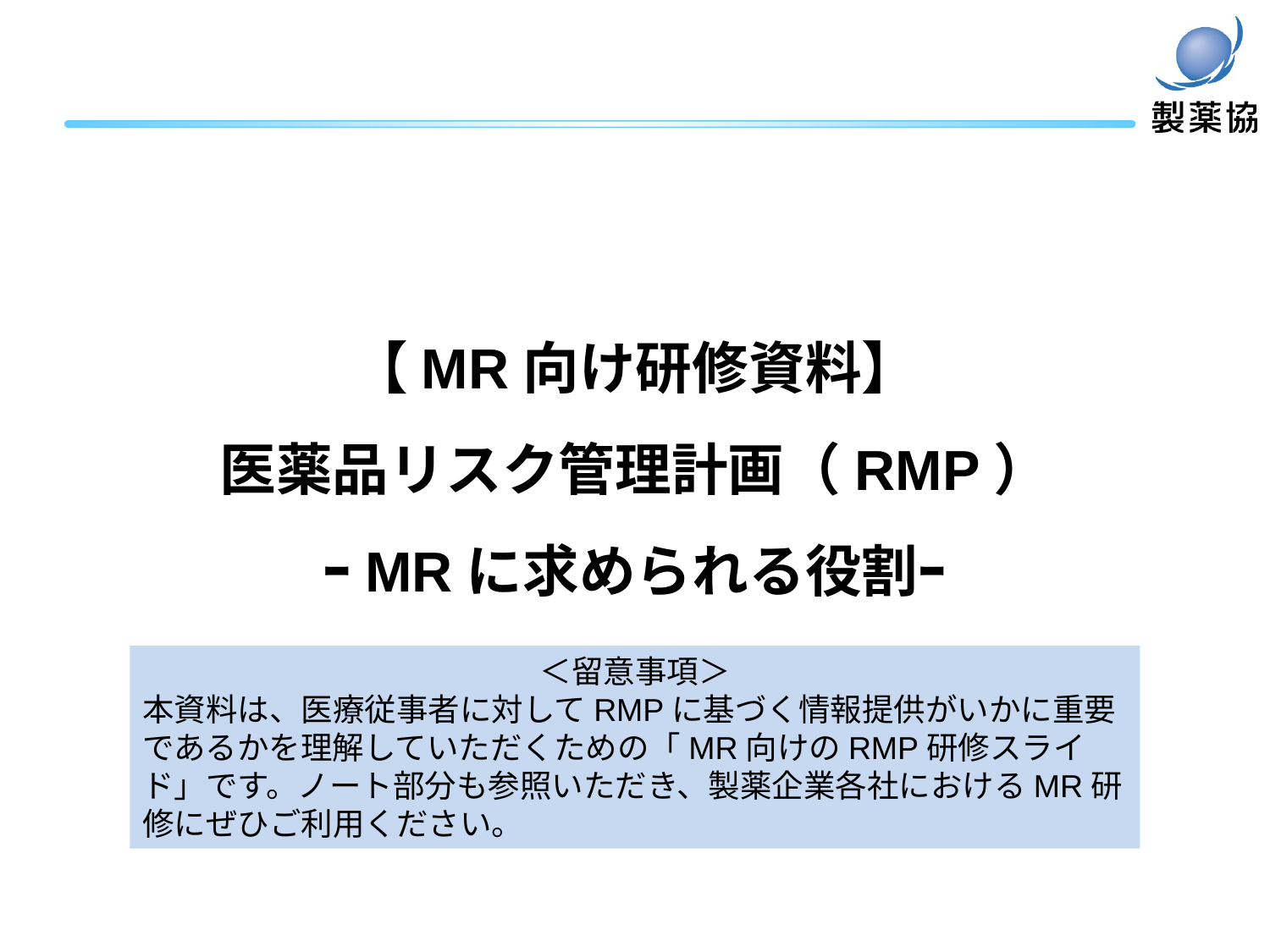

# 【MR向け研修資料】 医薬品リスク管理計画（RMP） ｰMRに求められる役割ｰ
＜留意事項＞
本資料は、医療従事者に対してRMPに基づく情報提供がいかに重要であるかを理解していただくための「MR向けのRMP研修スライド」です。ノート部分も参照いただき、製薬企業各社におけるMR研修にぜひご利用ください。